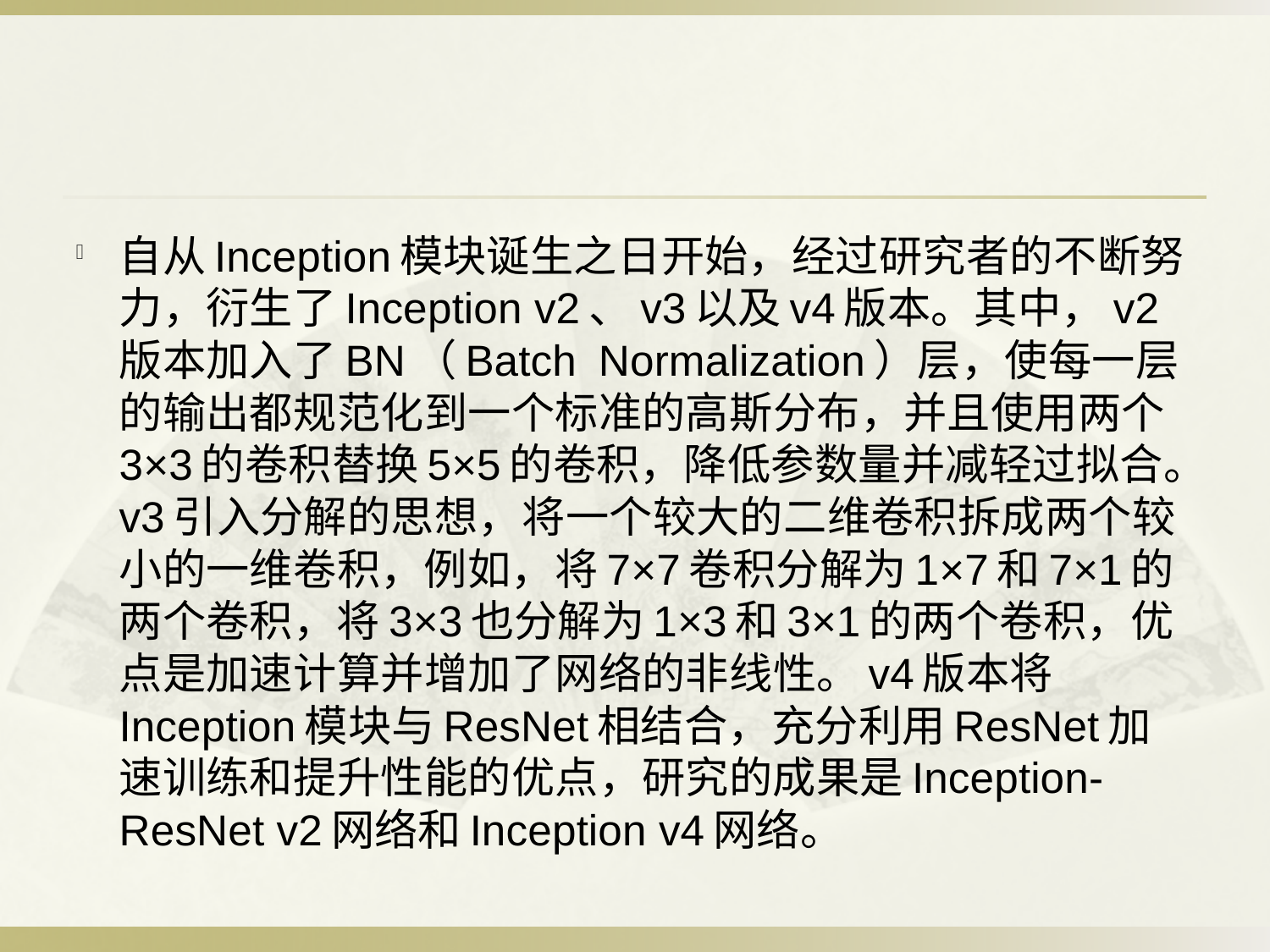

#
自从Inception模块诞生之日开始，经过研究者的不断努力，衍生了Inception v2、v3以及v4版本。其中，v2版本加入了BN（Batch Normalization）层，使每一层的输出都规范化到一个标准的高斯分布，并且使用两个3×3的卷积替换5×5的卷积，降低参数量并减轻过拟合。v3引入分解的思想，将一个较大的二维卷积拆成两个较小的一维卷积，例如，将7×7卷积分解为1×7和7×1的两个卷积，将3×3也分解为1×3和3×1的两个卷积，优点是加速计算并增加了网络的非线性。v4版本将Inception模块与ResNet相结合，充分利用ResNet加速训练和提升性能的优点，研究的成果是Inception-ResNet v2网络和Inception v4网络。